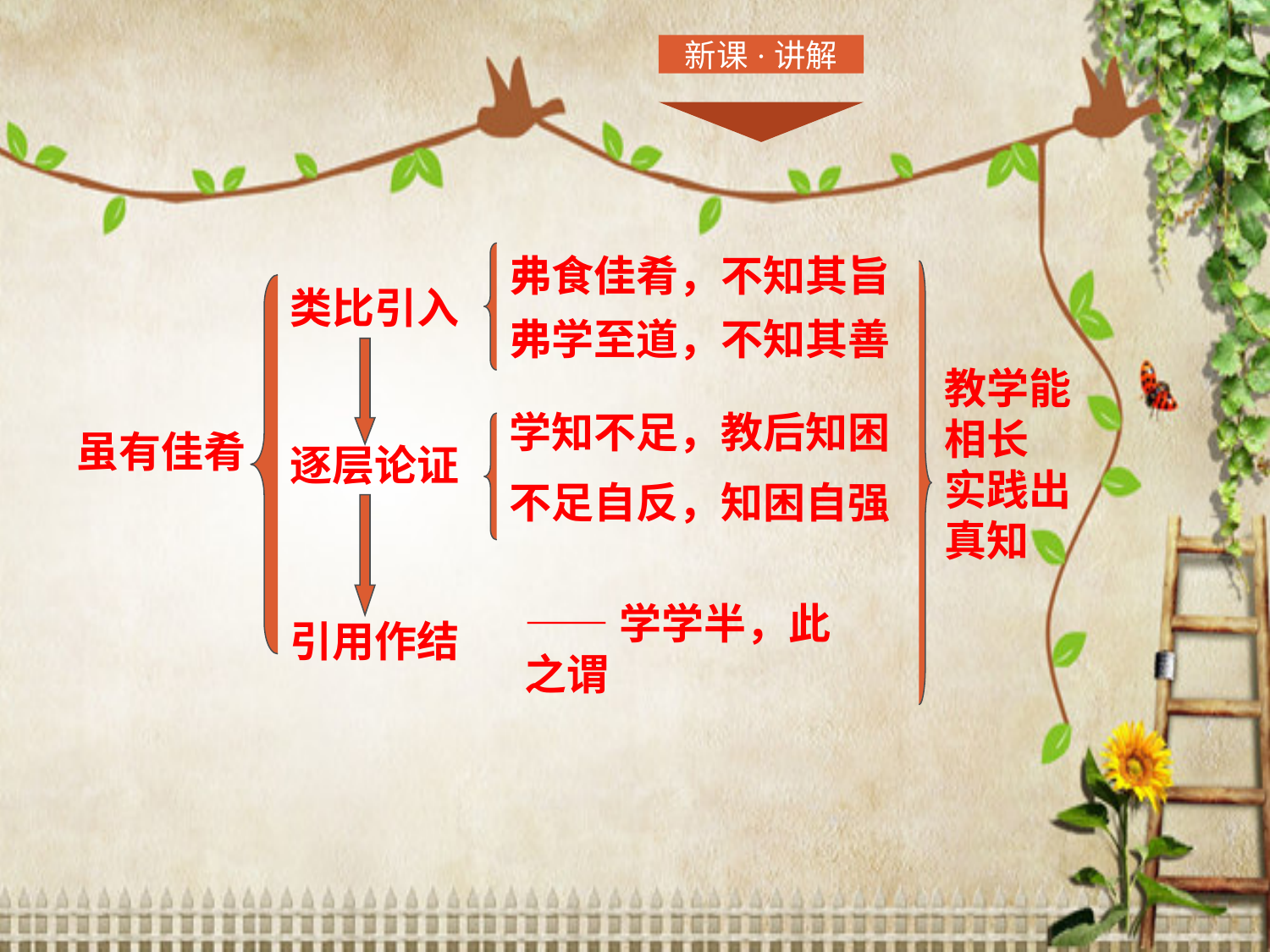

新课·讲解

弗食佳肴，不知其旨

类比引入
弗学至道，不知其善

教学能相长
实践出真知
学知不足，教后知困

虽有佳肴
逐层论证

不足自反，知困自强

——学学半，此之谓
引用作结